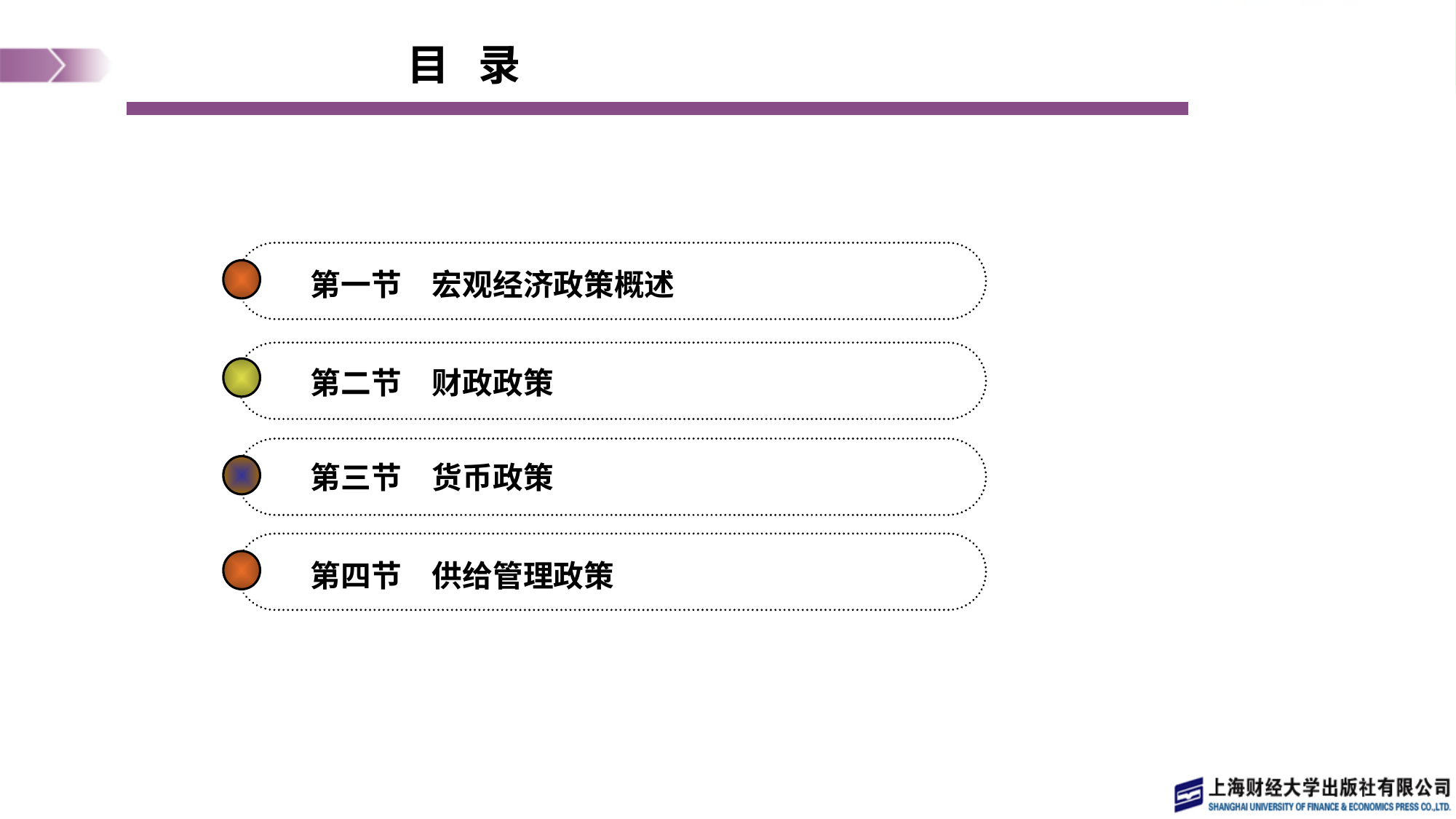

目   录

第一节　宏观经济政策概述

第二节　财政政策

第三节　货币政策

第四节　供给管理政策